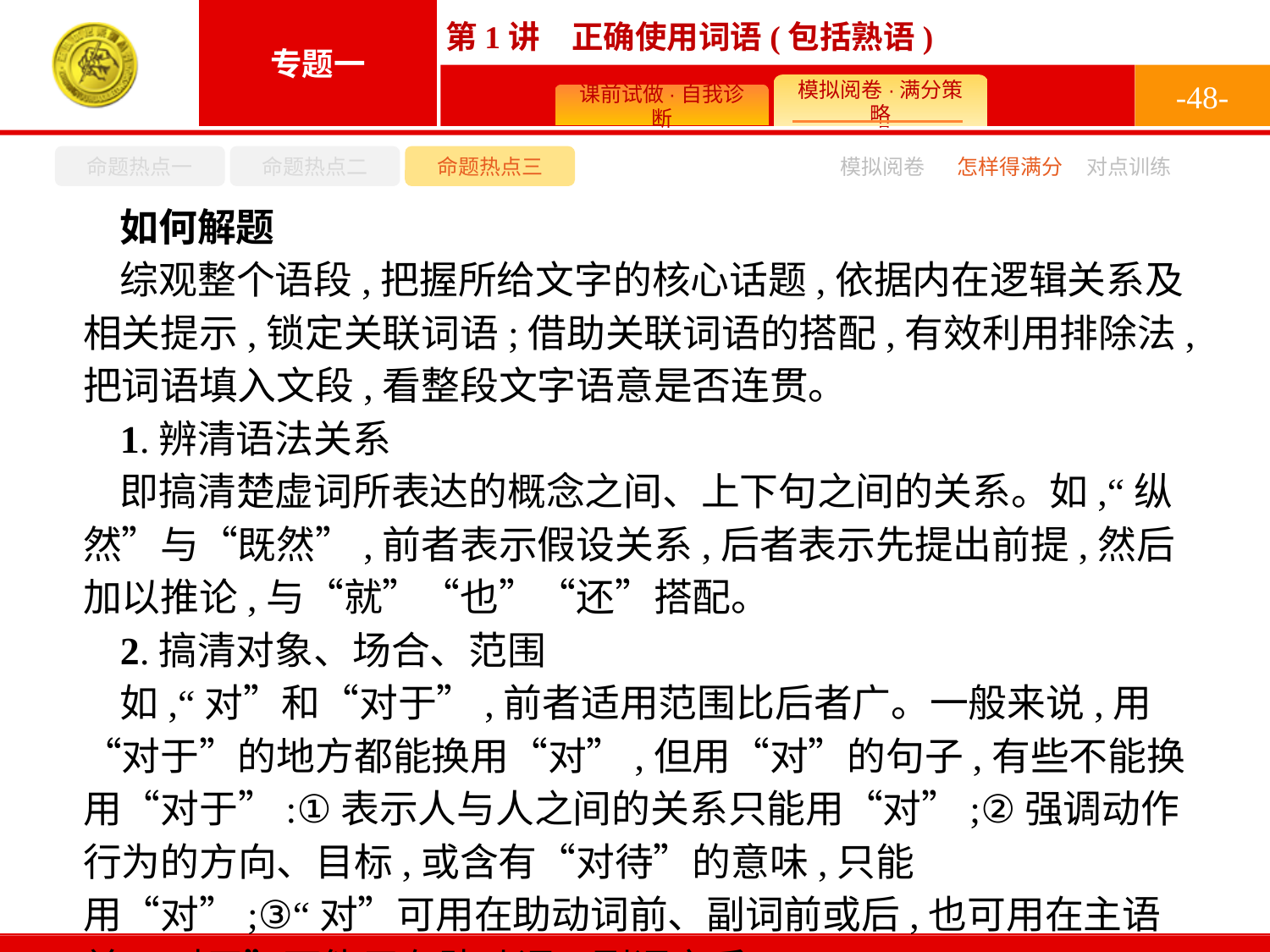

-48-
命题热点一
命题热点二
命题热点三
模拟阅卷
怎样得满分
对点训练
如何解题
综观整个语段,把握所给文字的核心话题,依据内在逻辑关系及相关提示,锁定关联词语;借助关联词语的搭配,有效利用排除法,把词语填入文段,看整段文字语意是否连贯。
1.辨清语法关系
即搞清楚虚词所表达的概念之间、上下句之间的关系。如,“纵然”与“既然”,前者表示假设关系,后者表示先提出前提,然后加以推论,与“就”“也”“还”搭配。
2.搞清对象、场合、范围
如,“对”和“对于”,前者适用范围比后者广。一般来说,用“对于”的地方都能换用“对”,但用“对”的句子,有些不能换用“对于”:①表示人与人之间的关系只能用“对”;②强调动作行为的方向、目标,或含有“对待”的意味,只能用“对”;③“对”可用在助动词前、副词前或后,也可用在主语前,“对于”不能用在助动词、副词之后。